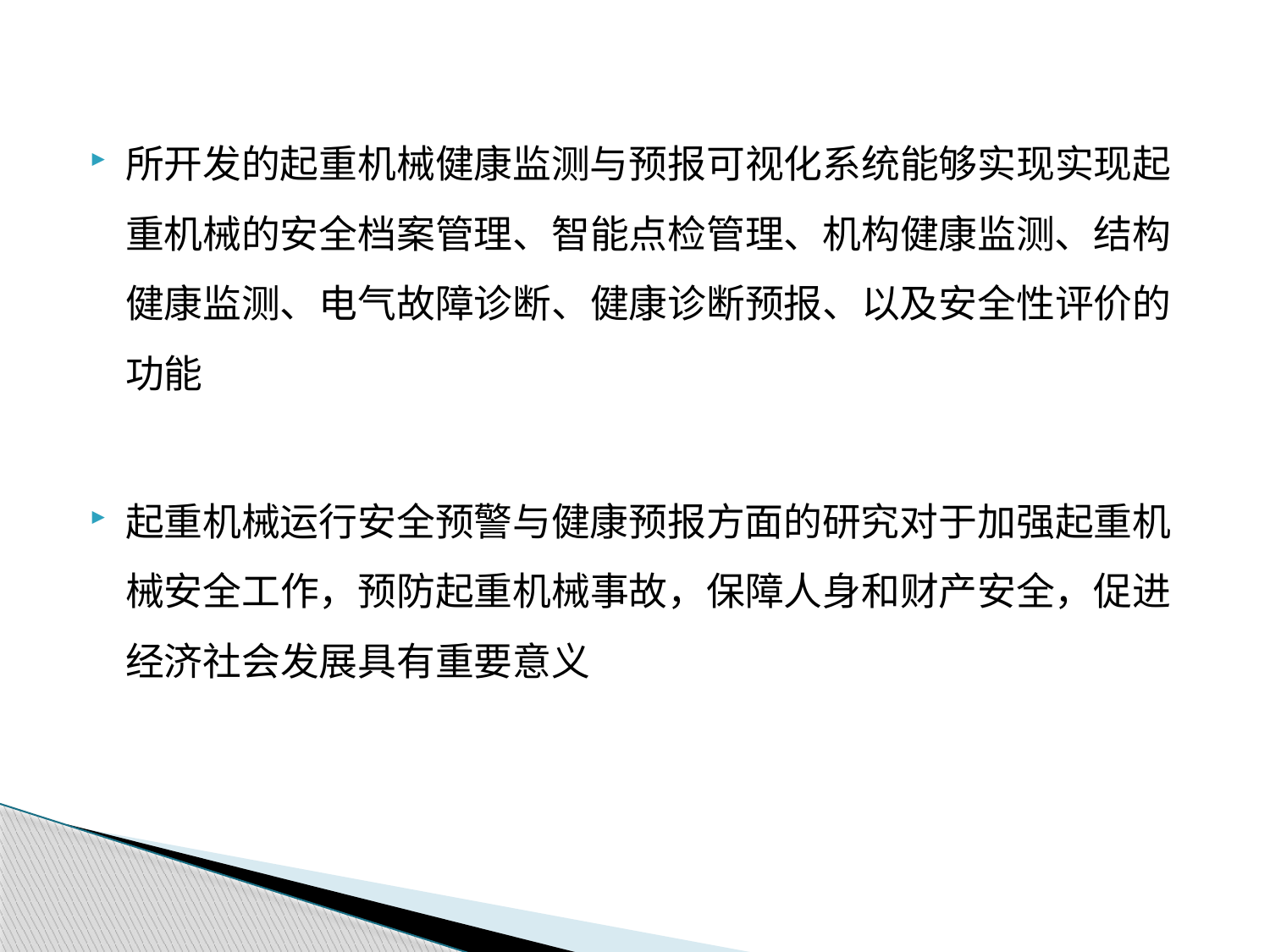

所开发的起重机械健康监测与预报可视化系统能够实现实现起重机械的安全档案管理、智能点检管理、机构健康监测、结构健康监测、电气故障诊断、健康诊断预报、以及安全性评价的功能

起重机械运行安全预警与健康预报方面的研究对于加强起重机械安全工作，预防起重机械事故，保障人身和财产安全，促进经济社会发展具有重要意义